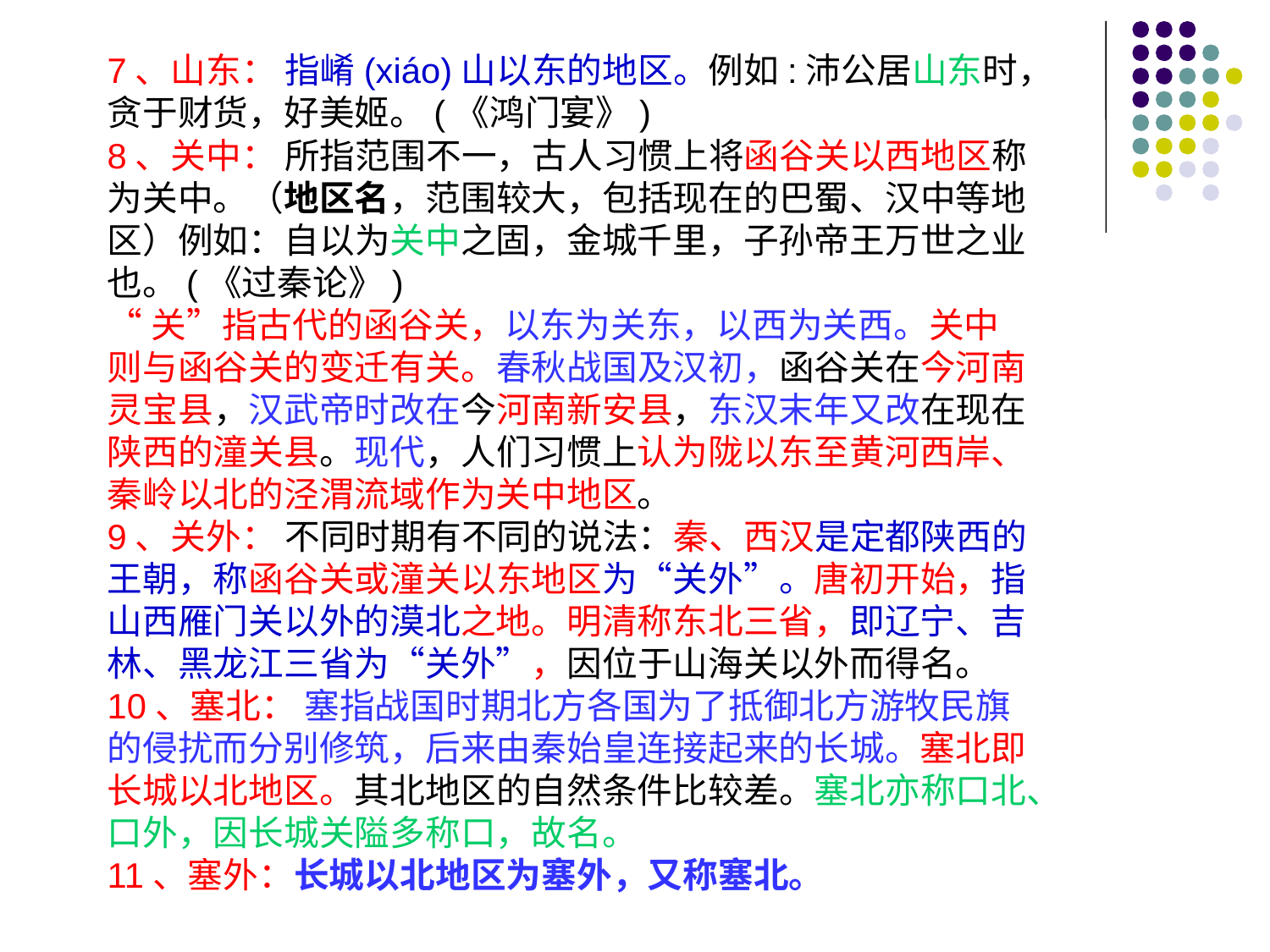

7、山东： 指崤(xiáo)山以东的地区。例如:沛公居山东时，贪于财货，好美姬。(《鸿门宴》)
8、关中： 所指范围不一，古人习惯上将函谷关以西地区称为关中。（地区名，范围较大，包括现在的巴蜀、汉中等地区）例如：自以为关中之固，金城千里，子孙帝王万世之业也。(《过秦论》)
“关”指古代的函谷关，以东为关东，以西为关西。关中则与函谷关的变迁有关。春秋战国及汉初，函谷关在今河南灵宝县，汉武帝时改在今河南新安县，东汉末年又改在现在陕西的潼关县。现代，人们习惯上认为陇以东至黄河西岸、秦岭以北的泾渭流域作为关中地区。
9、关外： 不同时期有不同的说法：秦、西汉是定都陕西的王朝，称函谷关或潼关以东地区为“关外”。唐初开始，指山西雁门关以外的漠北之地。明清称东北三省，即辽宁、吉林、黑龙江三省为“关外”，因位于山海关以外而得名。
10、塞北： 塞指战国时期北方各国为了抵御北方游牧民旗的侵扰而分别修筑，后来由秦始皇连接起来的长城。塞北即长城以北地区。其北地区的自然条件比较差。塞北亦称口北、口外，因长城关隘多称口，故名。
11、塞外：长城以北地区为塞外，又称塞北。